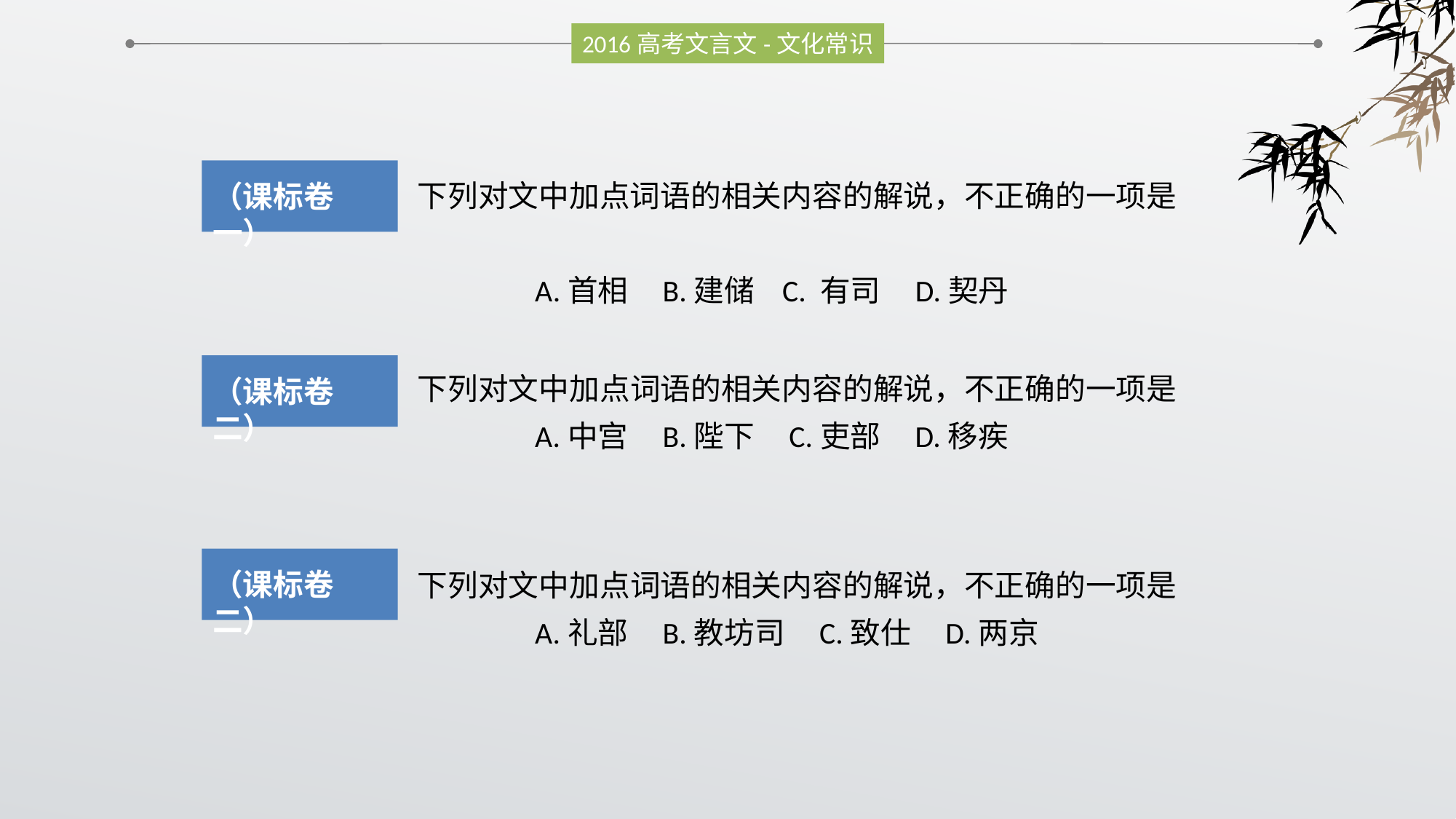

2016高考文言文-文化常识

（课标卷一）
下列对文中加点词语的相关内容的解说，不正确的一项是
                 A.首相    B.建储   C. 有司    D.契丹

下列对文中加点词语的相关内容的解说，不正确的一项是
                 A.中宫    B.陛下    C.吏部    D.移疾

（课标卷二）

（课标卷二）
下列对文中加点词语的相关内容的解说，不正确的一项是
                 A.礼部    B.教坊司    C.致仕    D.两京